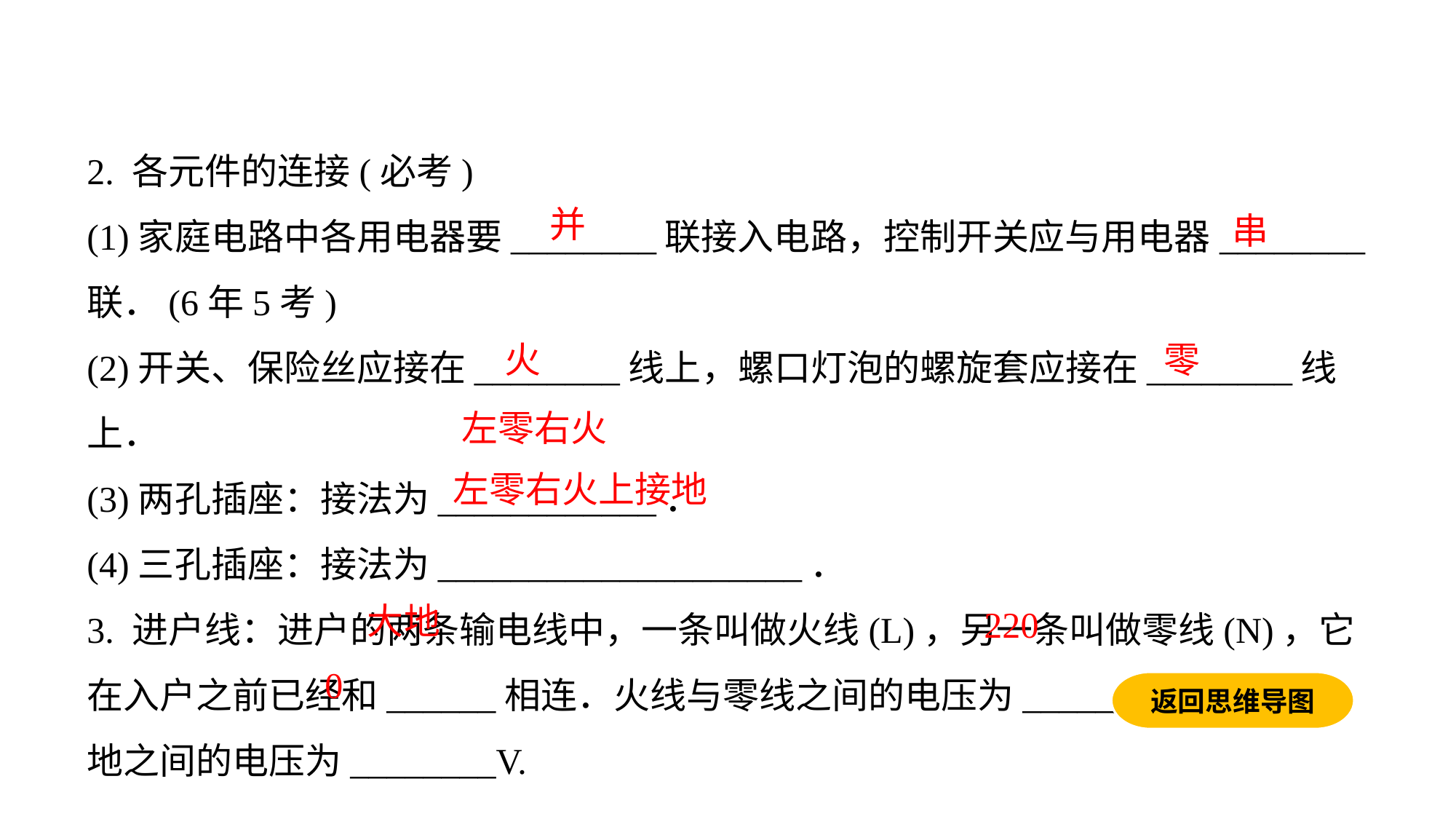

2. 各元件的连接(必考)
(1)家庭电路中各用电器要________联接入电路，控制开关应与用电器________联．(6年5考)
(2)开关、保险丝应接在________线上，螺口灯泡的螺旋套应接在________线上．
(3)两孔插座：接法为____________．
(4)三孔插座：接法为____________________．
3. 进户线：进户的两条输电线中，一条叫做火线(L)，另一条叫做零线(N)，它在入户之前已经和______相连．火线与零线之间的电压为______V，零线与大地之间的电压为________V.
并
串
火
零
左零右火
左零右火上接地
大地
220
0
返回思维导图